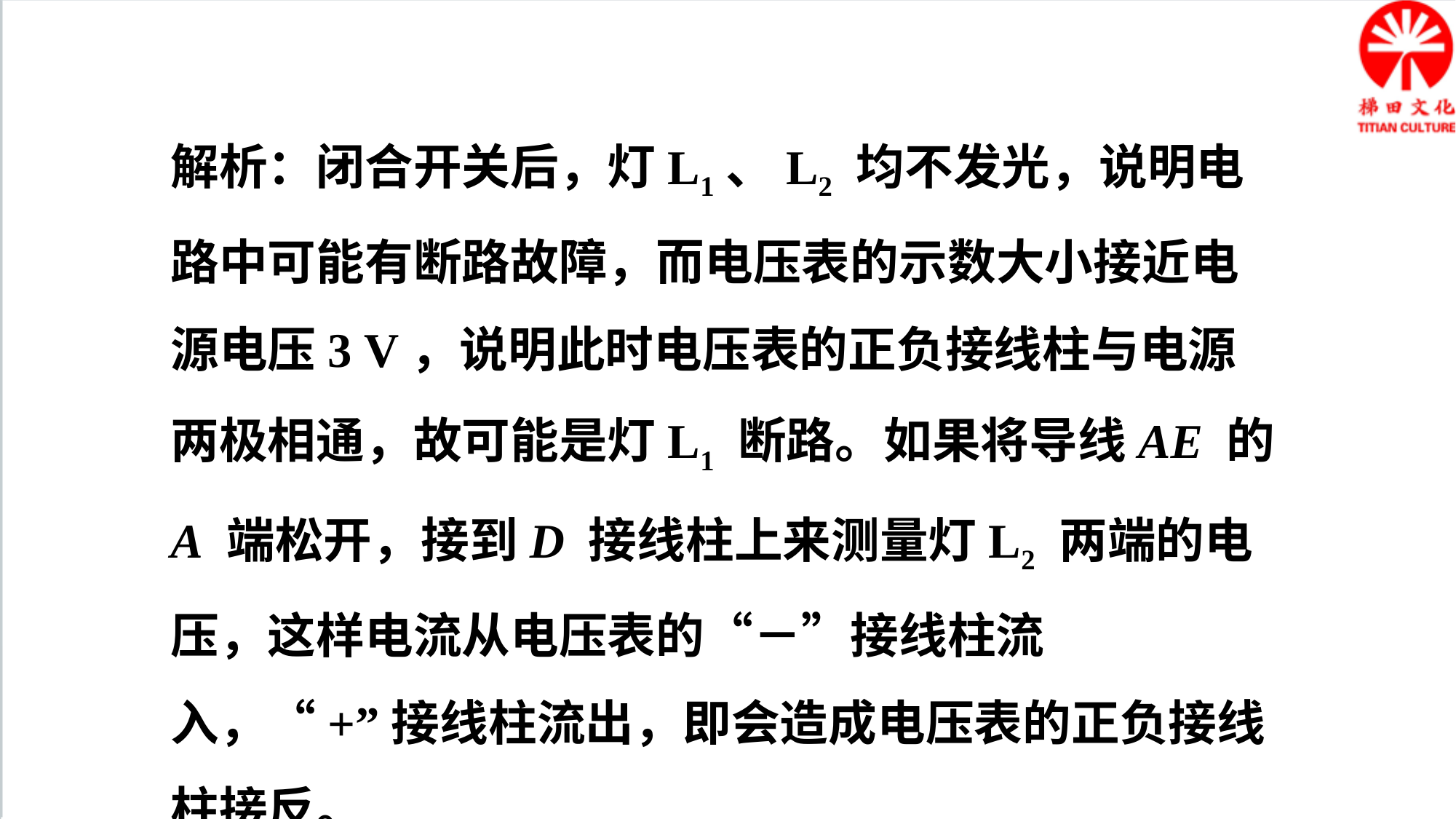

解析：闭合开关后，灯L1、L2 均不发光，说明电路中可能有断路故障，而电压表的示数大小接近电源电压3 V，说明此时电压表的正负接线柱与电源两极相通，故可能是灯L1 断路。如果将导线AE 的A 端松开，接到D 接线柱上来测量灯L2 两端的电压，这样电流从电压表的“－”接线柱流入，“+”接线柱流出，即会造成电压表的正负接线柱接反。